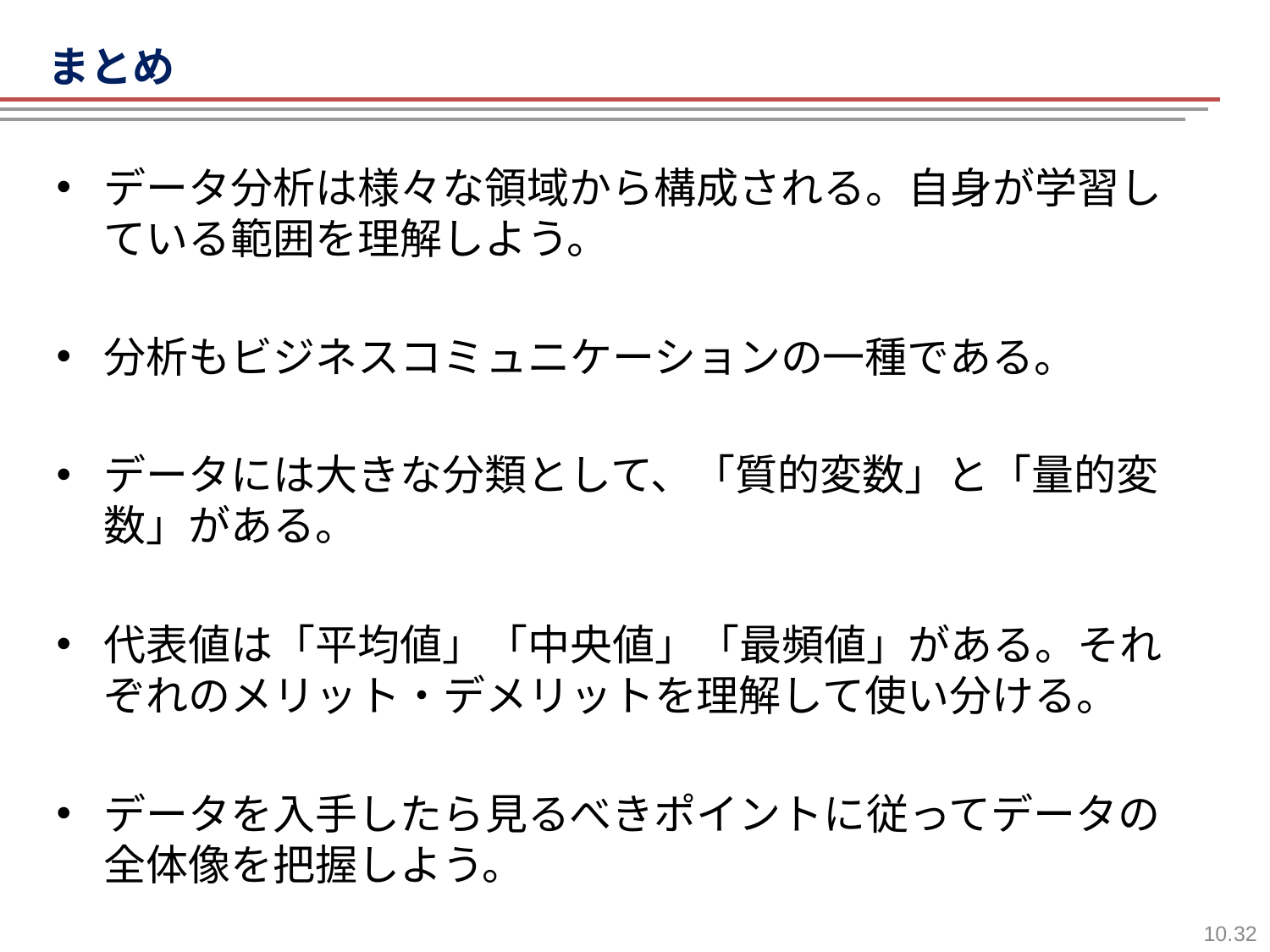

# データの特徴
まとめ

データ分析は様々な領域から構成される。自身が学習している範囲を理解しよう。

分析もビジネスコミュニケーションの一種である。

データには大きな分類として、「質的変数」と「量的変数」がある。

代表値は「平均値」「中央値」「最頻値」がある。それぞれのメリット・デメリットを理解して使い分ける。

データを入手したら見るべきポイントに従ってデータの全体像を把握しよう。
32